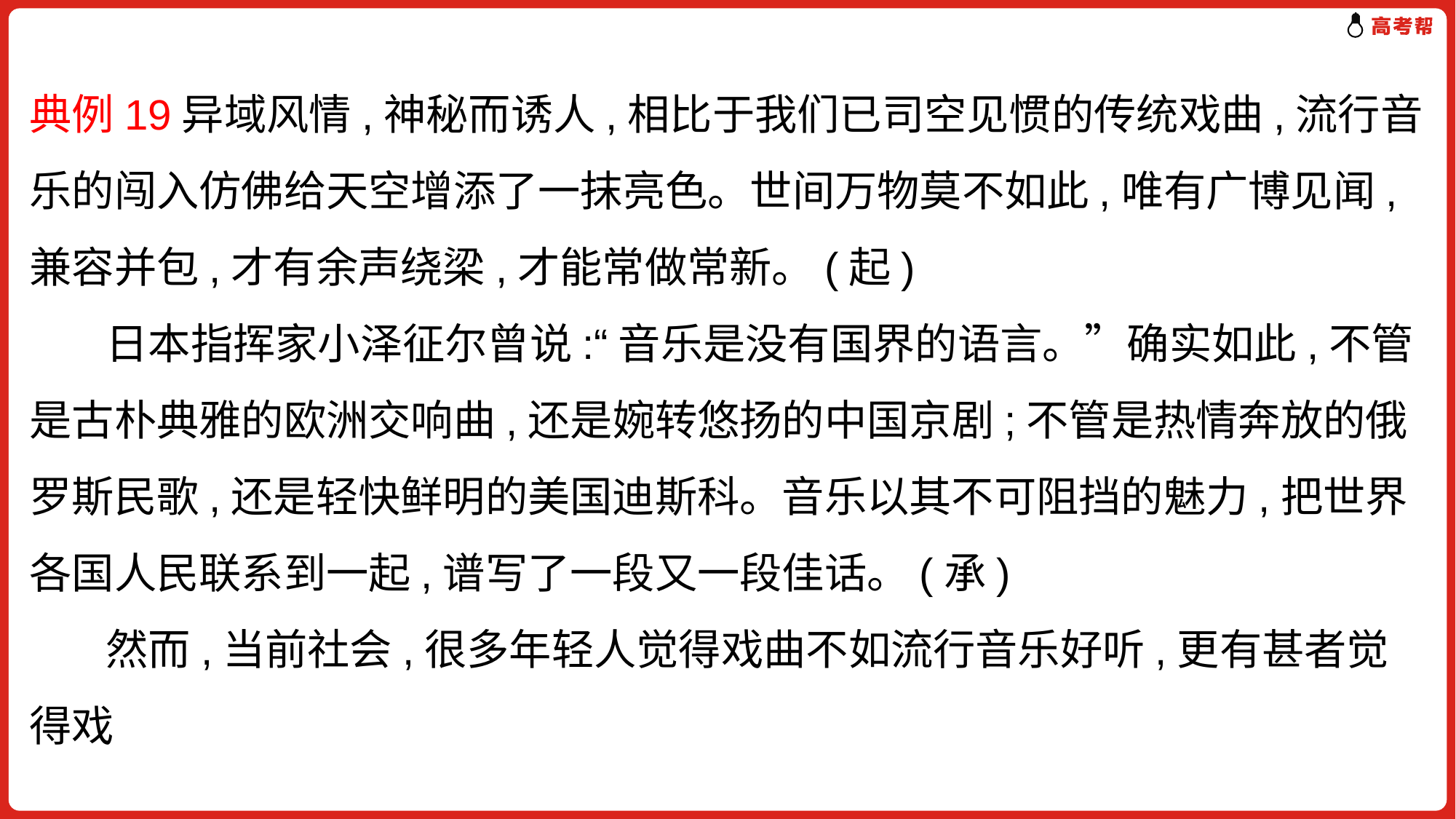

典例19异域风情,神秘而诱人,相比于我们已司空见惯的传统戏曲,流行音乐的闯入仿佛给天空增添了一抹亮色。世间万物莫不如此,唯有广博见闻,兼容并包,才有余声绕梁,才能常做常新。(起)
       日本指挥家小泽征尔曾说:“音乐是没有国界的语言。”确实如此,不管是古朴典雅的欧洲交响曲,还是婉转悠扬的中国京剧;不管是热情奔放的俄罗斯民歌,还是轻快鲜明的美国迪斯科。音乐以其不可阻挡的魅力,把世界各国人民联系到一起,谱写了一段又一段佳话。(承)
       然而,当前社会,很多年轻人觉得戏曲不如流行音乐好听,更有甚者觉得戏